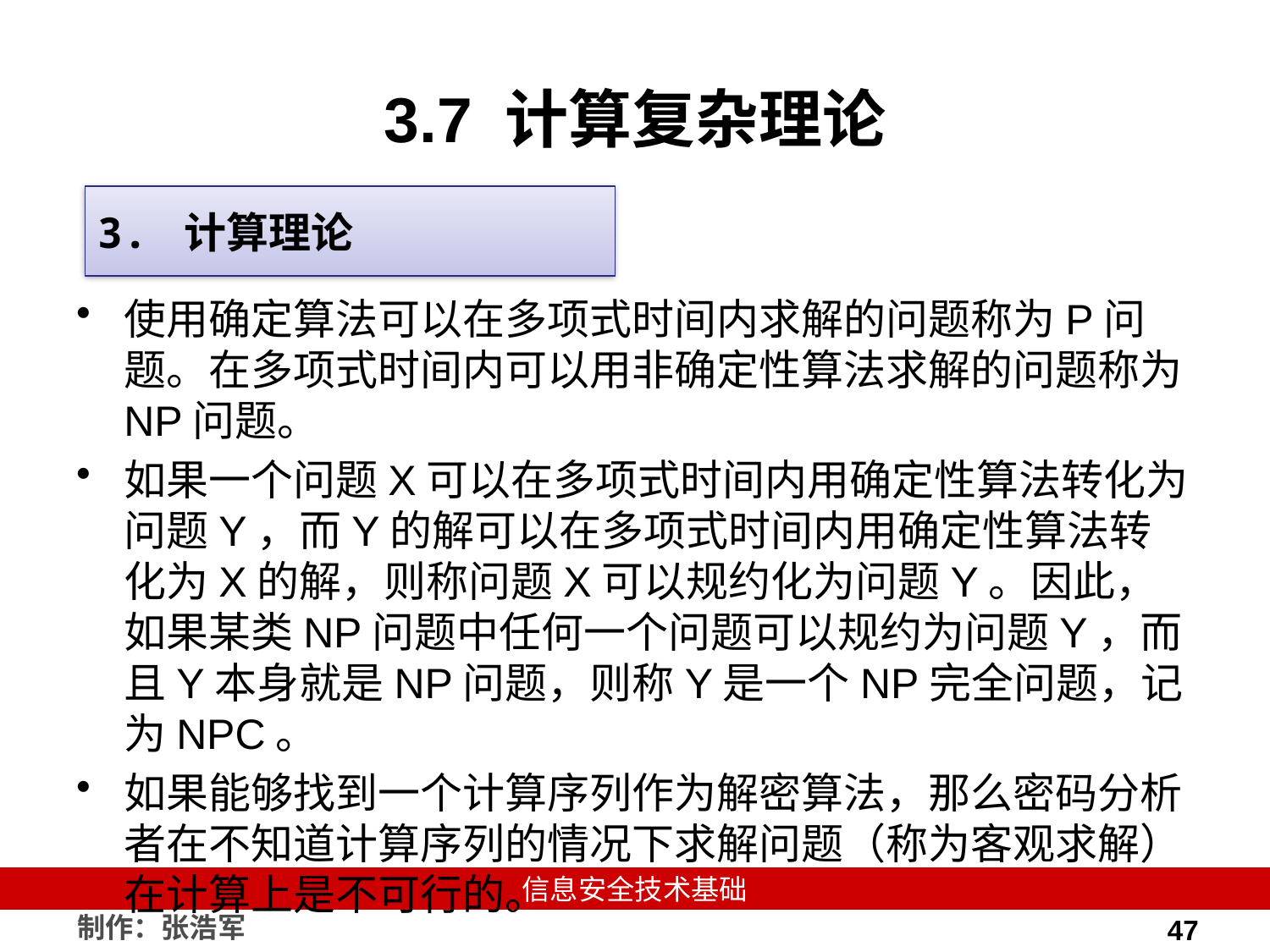

# 3.7 计算复杂理论
3. 计算理论
使用确定算法可以在多项式时间内求解的问题称为P问题。在多项式时间内可以用非确定性算法求解的问题称为NP问题。
如果一个问题X可以在多项式时间内用确定性算法转化为问题Y，而Y的解可以在多项式时间内用确定性算法转化为X的解，则称问题X可以规约化为问题Y。因此，如果某类NP问题中任何一个问题可以规约为问题Y，而且Y本身就是NP问题，则称Y是一个NP完全问题，记为NPC。
如果能够找到一个计算序列作为解密算法，那么密码分析者在不知道计算序列的情况下求解问题（称为客观求解）在计算上是不可行的。
47